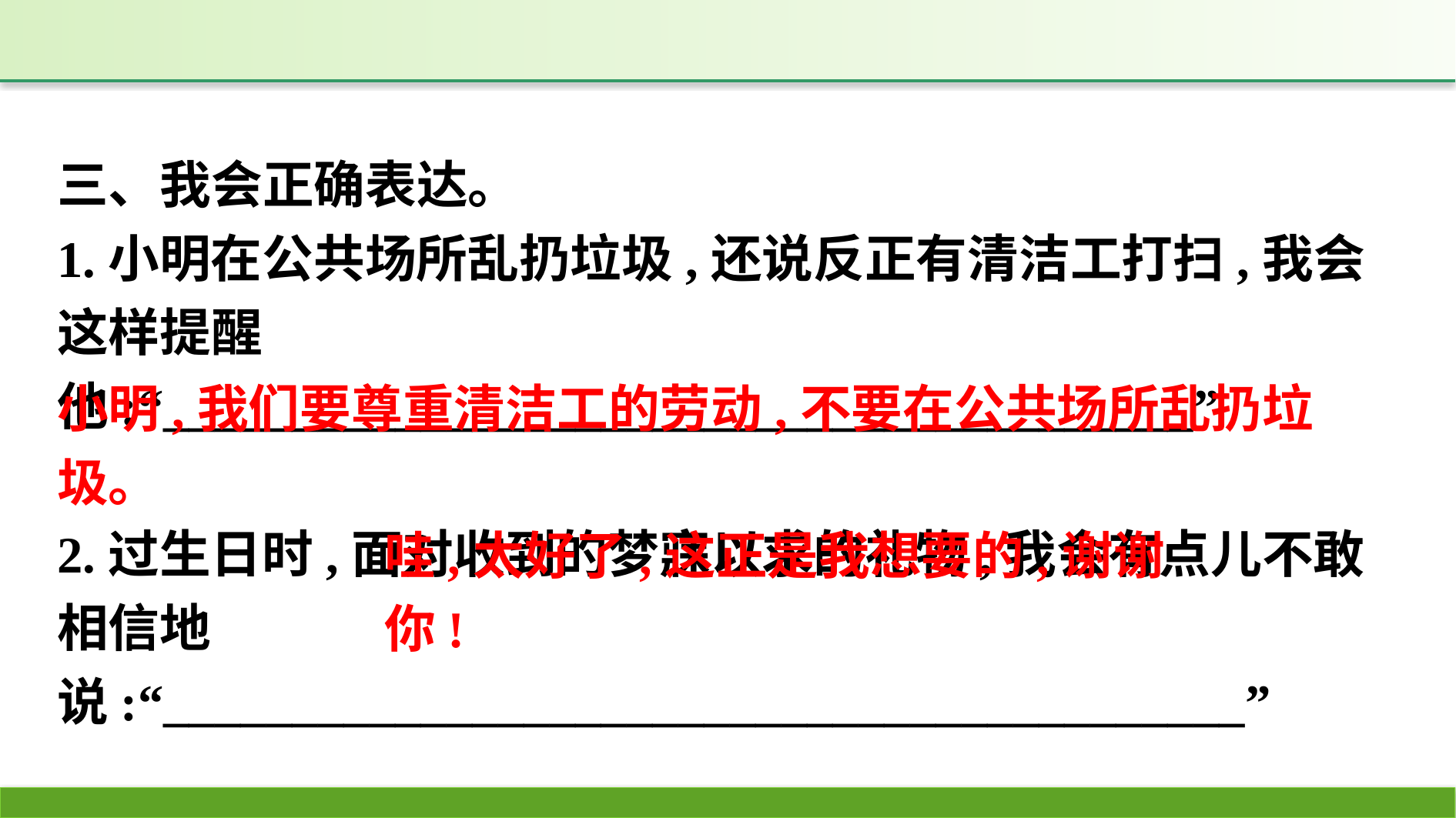

三、我会正确表达。
1.小明在公共场所乱扔垃圾,还说反正有清洁工打扫,我会这样提醒他:“________________________________________”

2.过生日时,面对收到的梦寐以求的礼物,我会有点儿不敢相信地说:“__________________________________________”
小明,我们要尊重清洁工的劳动,不要在公共场所乱扔垃圾。
哇,太好了,这正是我想要的,谢谢你!